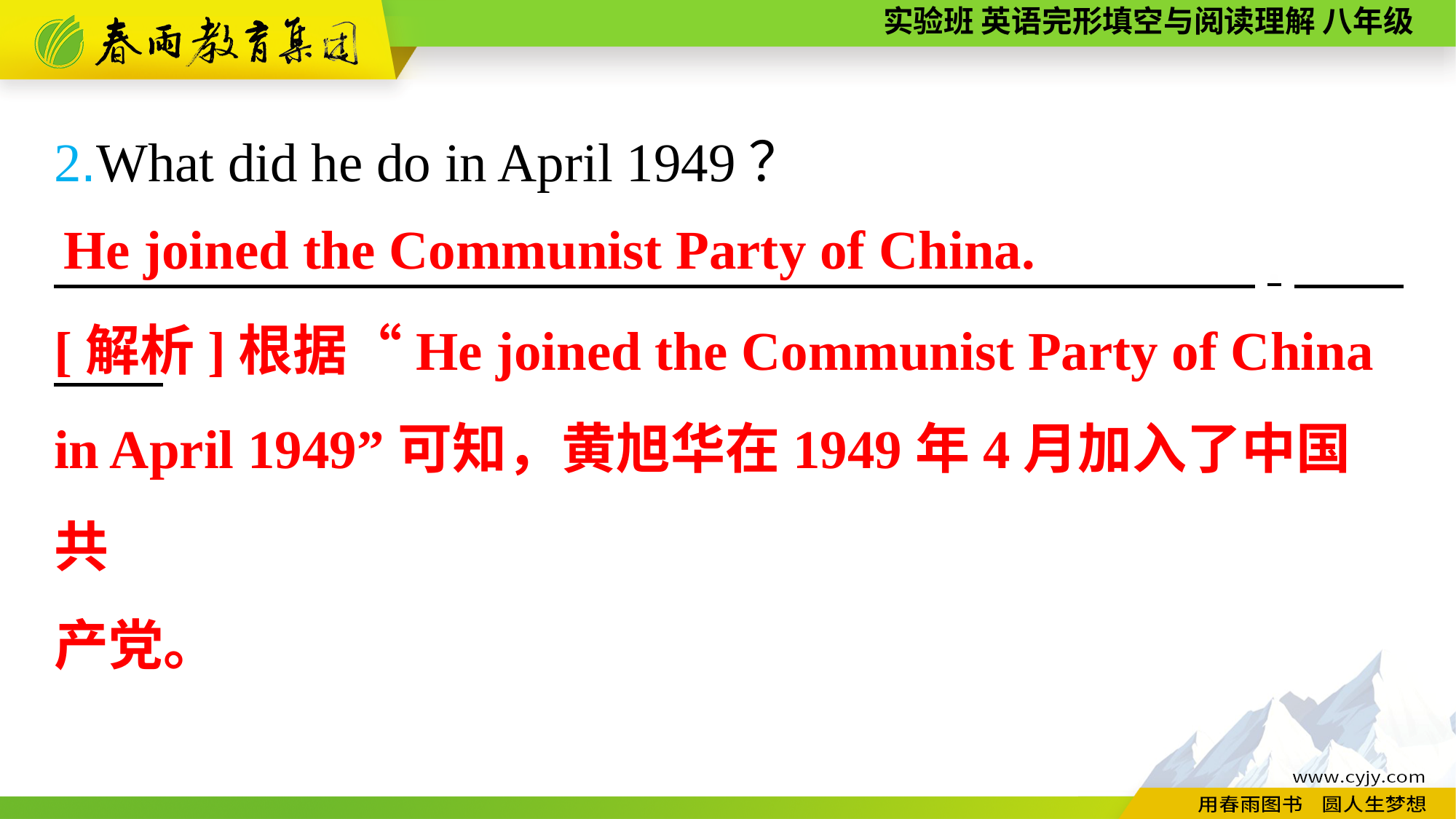

2.What did he do in April 1949？
　　                                                                                         ,
He joined the Communist Party of China.
[解析]根据“He joined the Communist Party of China in April 1949”可知，黄旭华在1949年4月加入了中国共
产党。